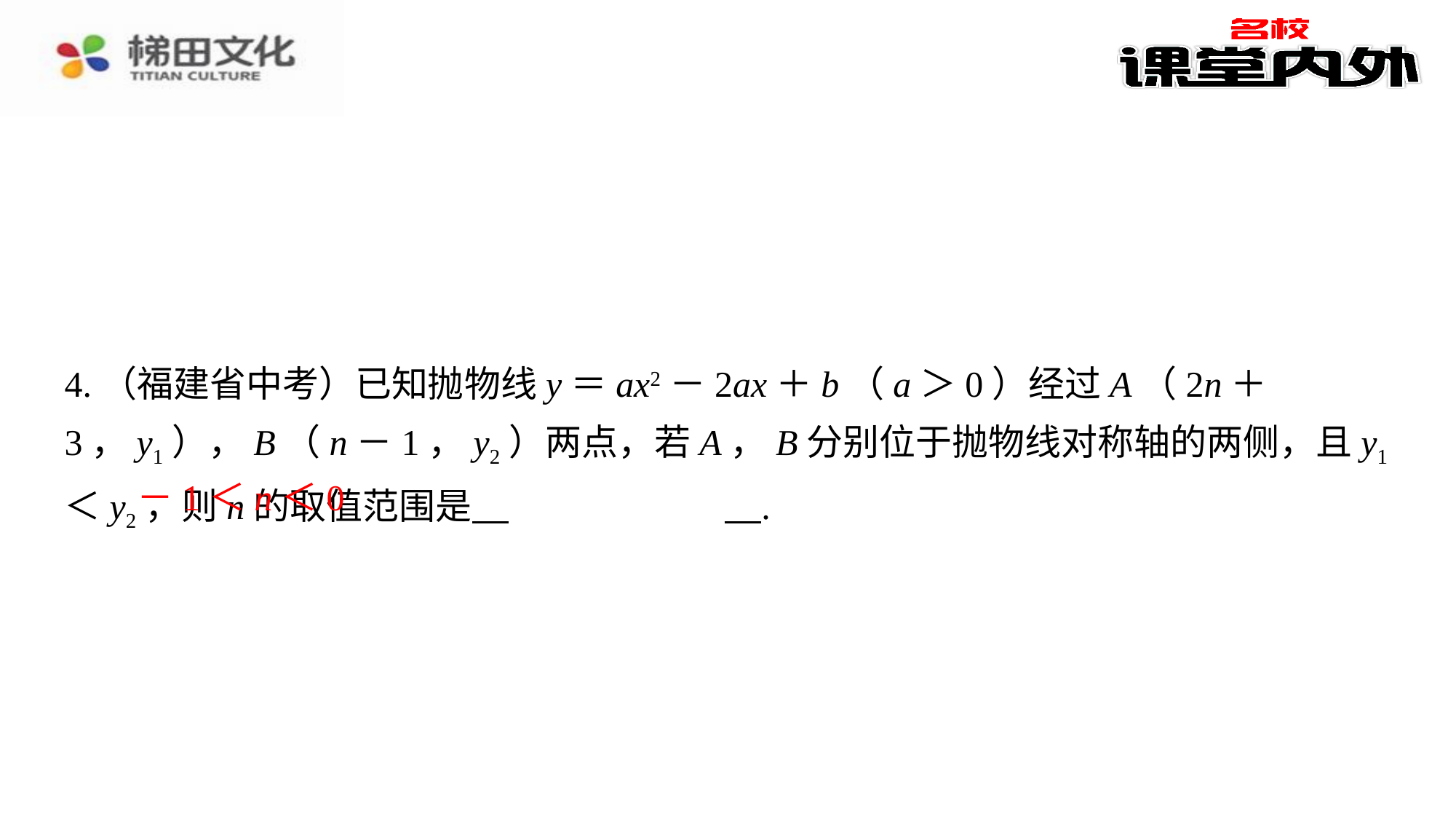

4.（福建省中考）已知抛物线y＝ax2－2ax＋b（a＞0）经过A（2n＋3，y1），B（n－1，y2）两点，若A，B分别位于抛物线对称轴的两侧，且y1＜y2，则n的取值范围是 　－1＜n＜0　⁠.
－1＜n＜0